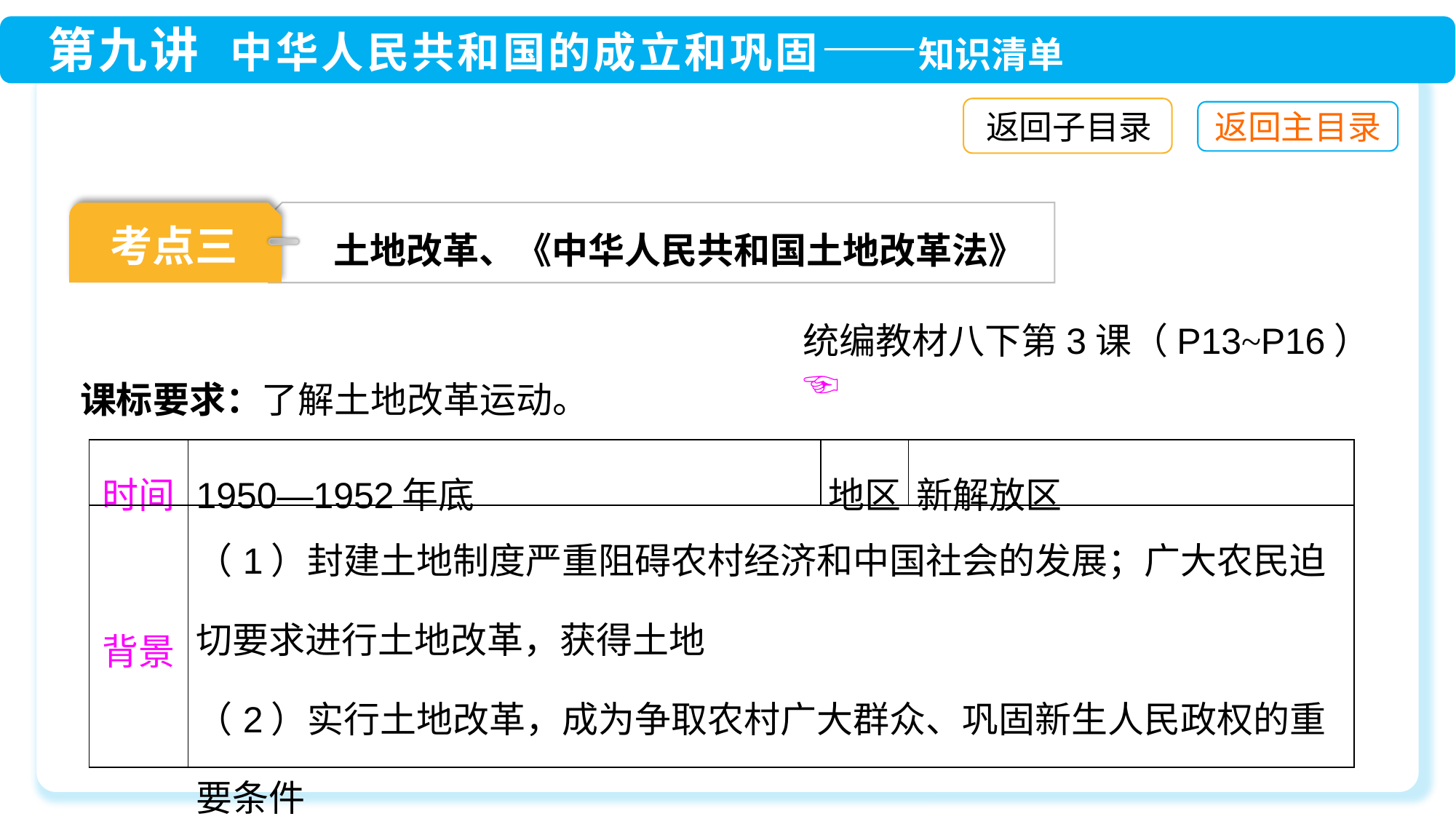

返回子目录

土地改革、《中华人民共和国土地改革法》

考点三

统编教材八下第3课（P13~P16）☜
课标要求：了解土地改革运动。
| 时间 | 1950—1952年底 | 地区 | 新解放区 |
| --- | --- | --- | --- |
| 背景 | （1）封建土地制度严重阻碍农村经济和中国社会的发展；广大农民迫切要求进行土地改革，获得土地 （2）实行土地改革，成为争取农村广大群众、巩固新生人民政权的重要条件 |  |  |